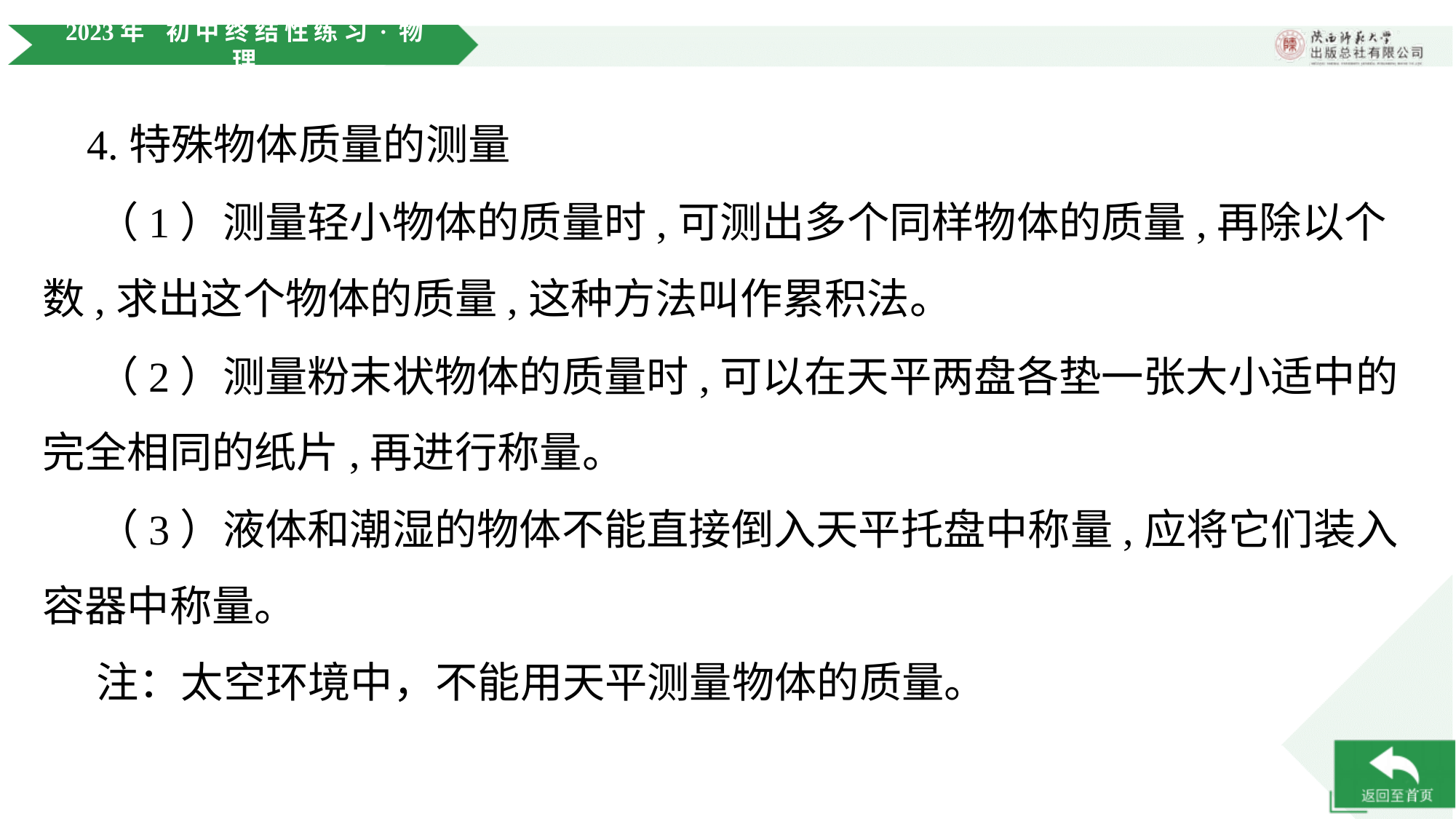

4.特殊物体质量的测量
    （1）测量轻小物体的质量时,可测出多个同样物体的质量,再除以个数,求出这个物体的质量,这种方法叫作累积法。
    （2）测量粉末状物体的质量时,可以在天平两盘各垫一张大小适中的完全相同的纸片,再进行称量。
    （3）液体和潮湿的物体不能直接倒入天平托盘中称量,应将它们装入容器中称量。
    注：太空环境中，不能用天平测量物体的质量。